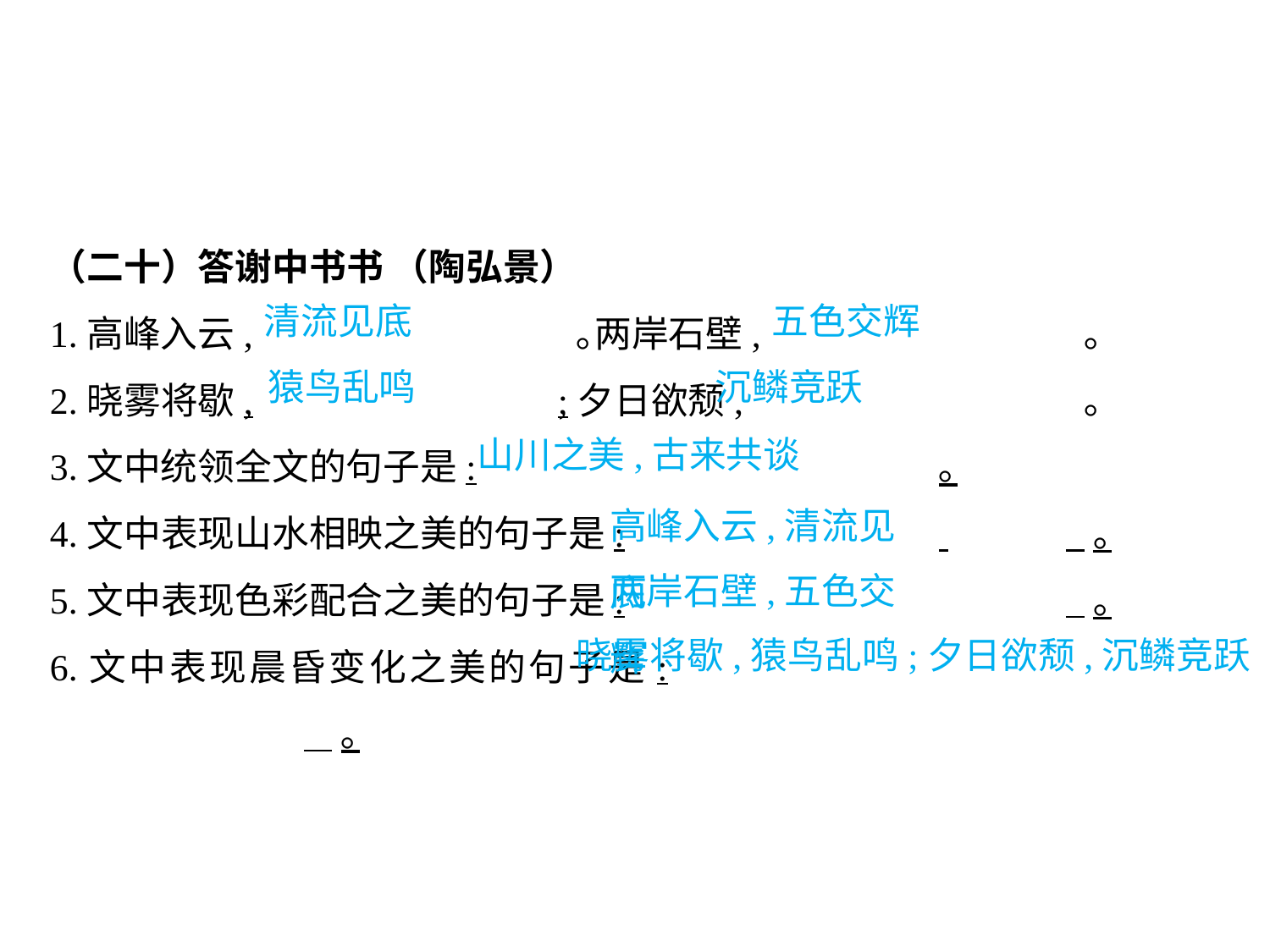

（二十）答谢中书书 （陶弘景）
1.高峰入云,			 ｡两岸石壁,			 ｡
2.晓雾将歇,			;夕日欲颓,			 ｡
3.文中统领全文的句子是:				｡
4.文中表现山水相映之美的句子是:			 	  ｡
5.文中表现色彩配合之美的句子是:				  ｡
6.文中表现晨昏变化之美的句子是:							   ｡
清流见底			五色交辉
猿鸟乱鸣		        沉鳞竞跃
山川之美,古来共谈
高峰入云,清流见底
两岸石壁,五色交辉
晓雾将歇,猿鸟乱鸣;夕日欲颓,沉鳞竞跃